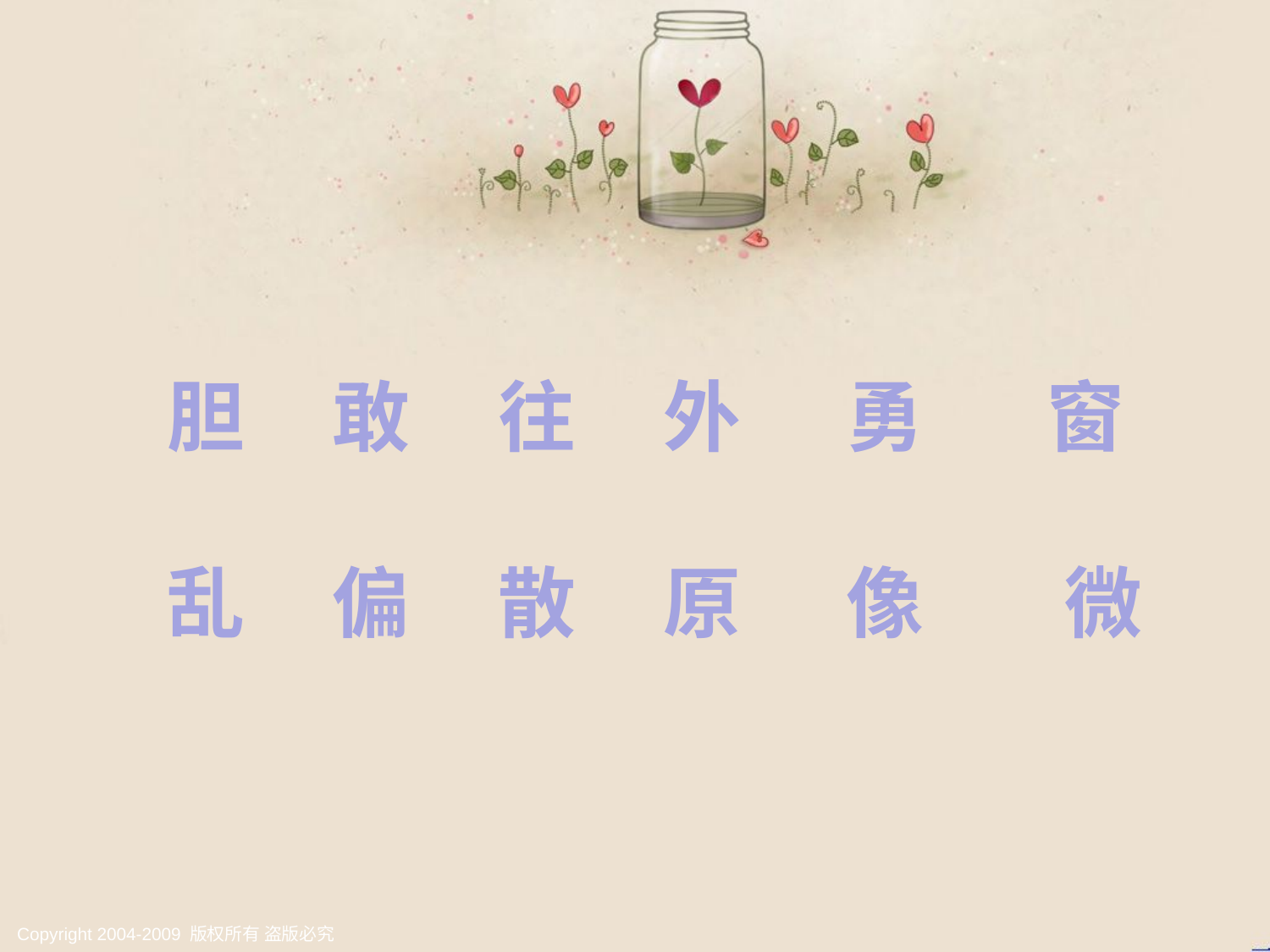

胆     敢     往     外      勇       窗

乱     偏     散     原      像        微